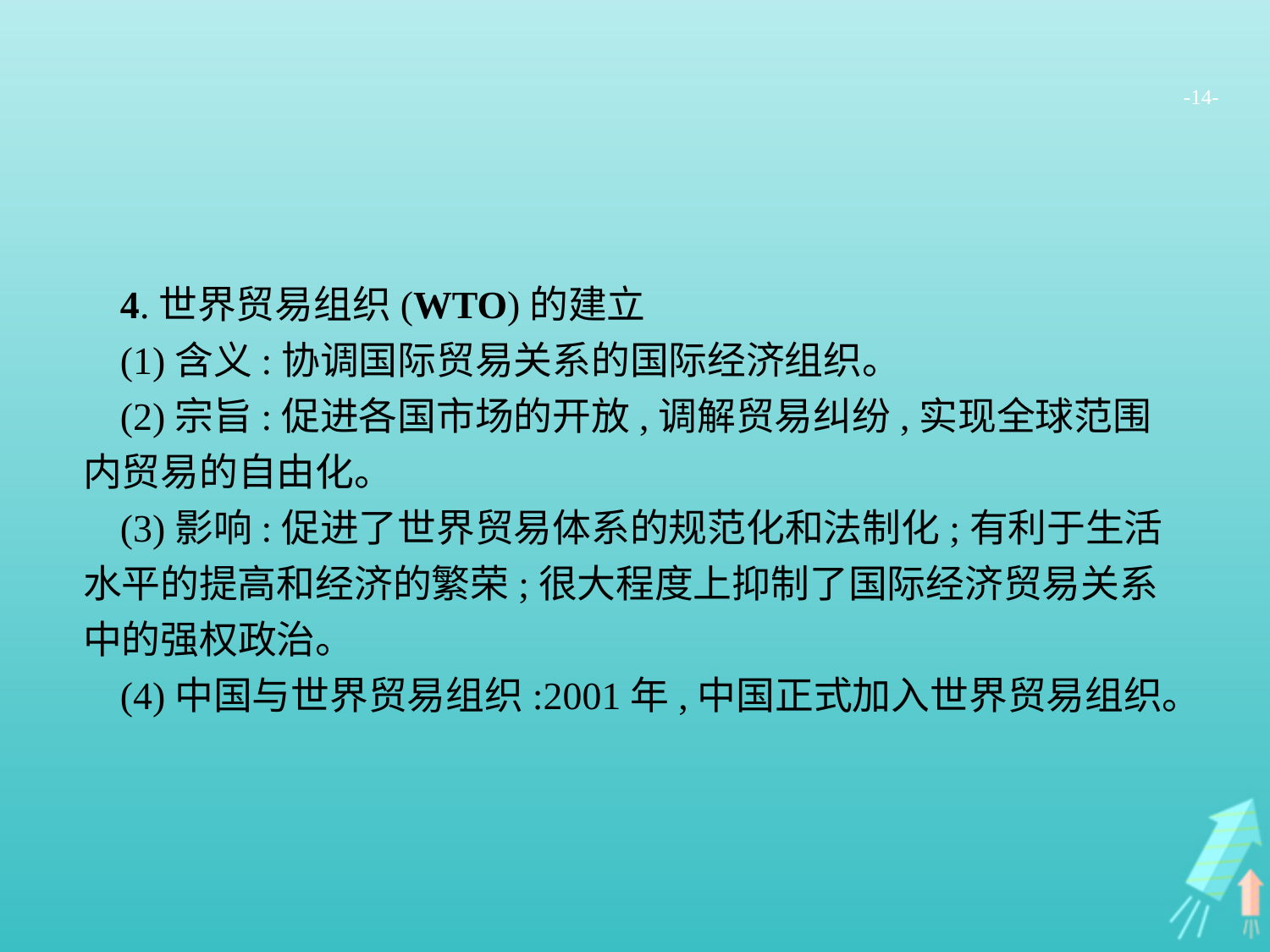

-14-
4.世界贸易组织(WTO)的建立
(1)含义:协调国际贸易关系的国际经济组织。
(2)宗旨:促进各国市场的开放,调解贸易纠纷,实现全球范围内贸易的自由化。
(3)影响:促进了世界贸易体系的规范化和法制化;有利于生活水平的提高和经济的繁荣;很大程度上抑制了国际经济贸易关系中的强权政治。
(4)中国与世界贸易组织:2001年,中国正式加入世界贸易组织。